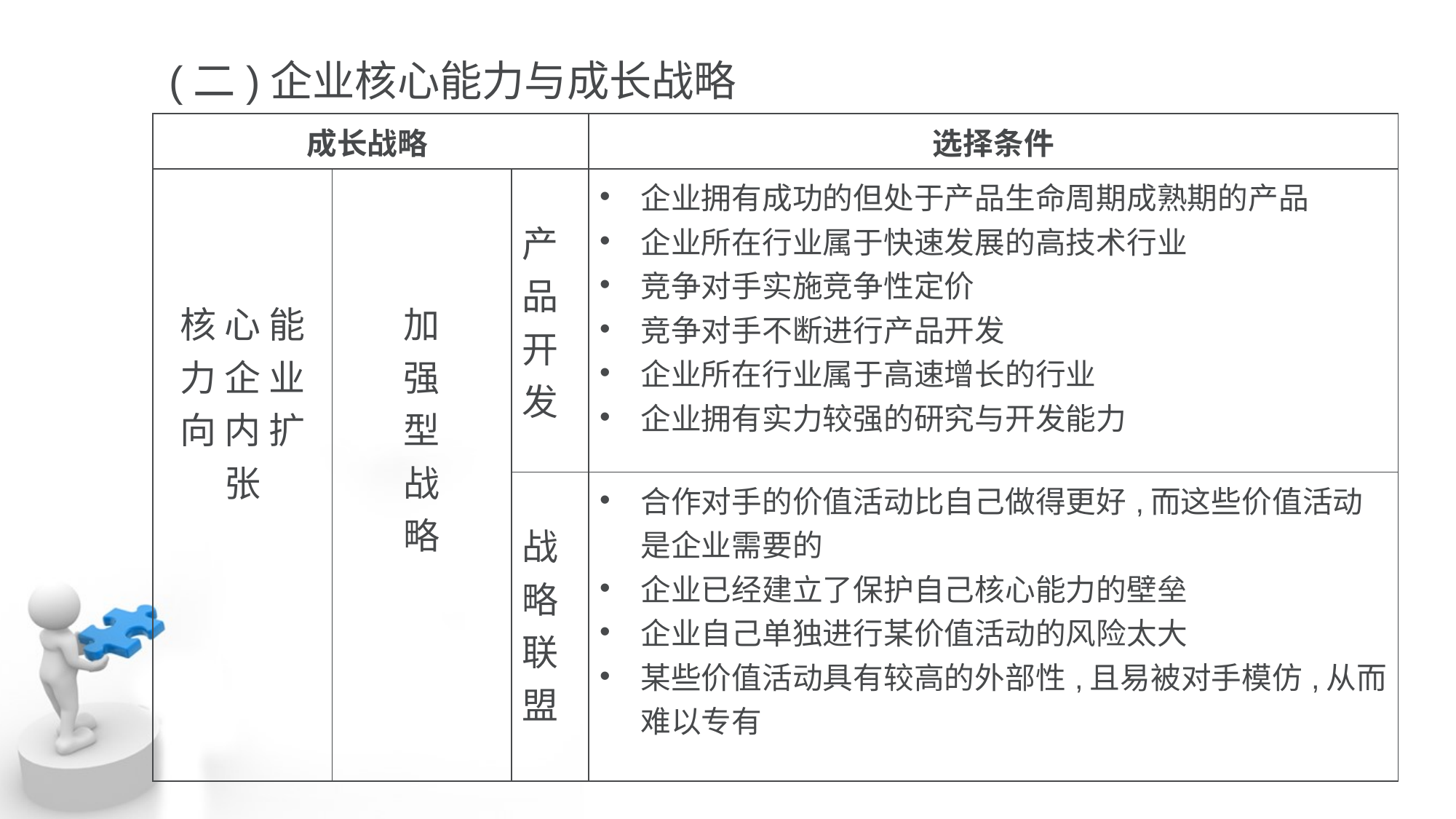

(二)企业核心能力与成长战略
| 成长战略 |  |  | 选择条件 |
| --- | --- | --- | --- |
| 核 心 能 力 企 业 向 内 扩 张 | 加 强 型 战 略 | 产品开发 | 企业拥有成功的但处于产品生命周期成熟期的产品 企业所在行业属于快速发展的高技术行业 竞争对手实施竞争性定价 竞争对手不断进行产品开发 企业所在行业属于高速增长的行业 企业拥有实力较强的研究与开发能力 |
|  |  | 战略联盟 | 合作对手的价值活动比自己做得更好,而这些价值活动是企业需要的 企业已经建立了保护自己核心能力的壁垒 企业自己单独进行某价值活动的风险太大 某些价值活动具有较高的外部性,且易被对手模仿,从而难以专有 |